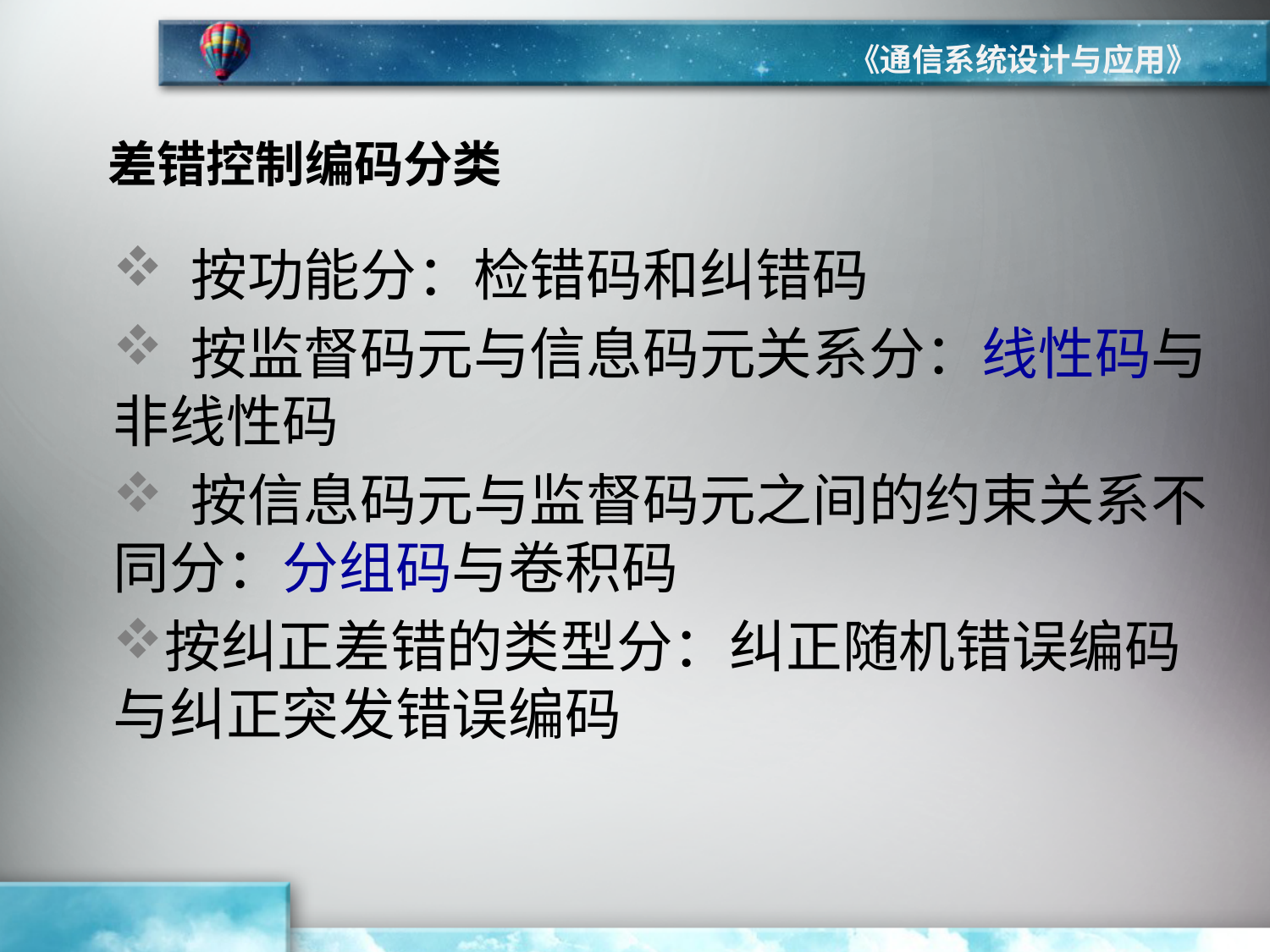

《通信系统设计与应用》
差错控制编码分类
 按功能分：检错码和纠错码
 按监督码元与信息码元关系分：线性码与非线性码
 按信息码元与监督码元之间的约束关系不同分：分组码与卷积码
按纠正差错的类型分：纠正随机错误编码与纠正突发错误编码